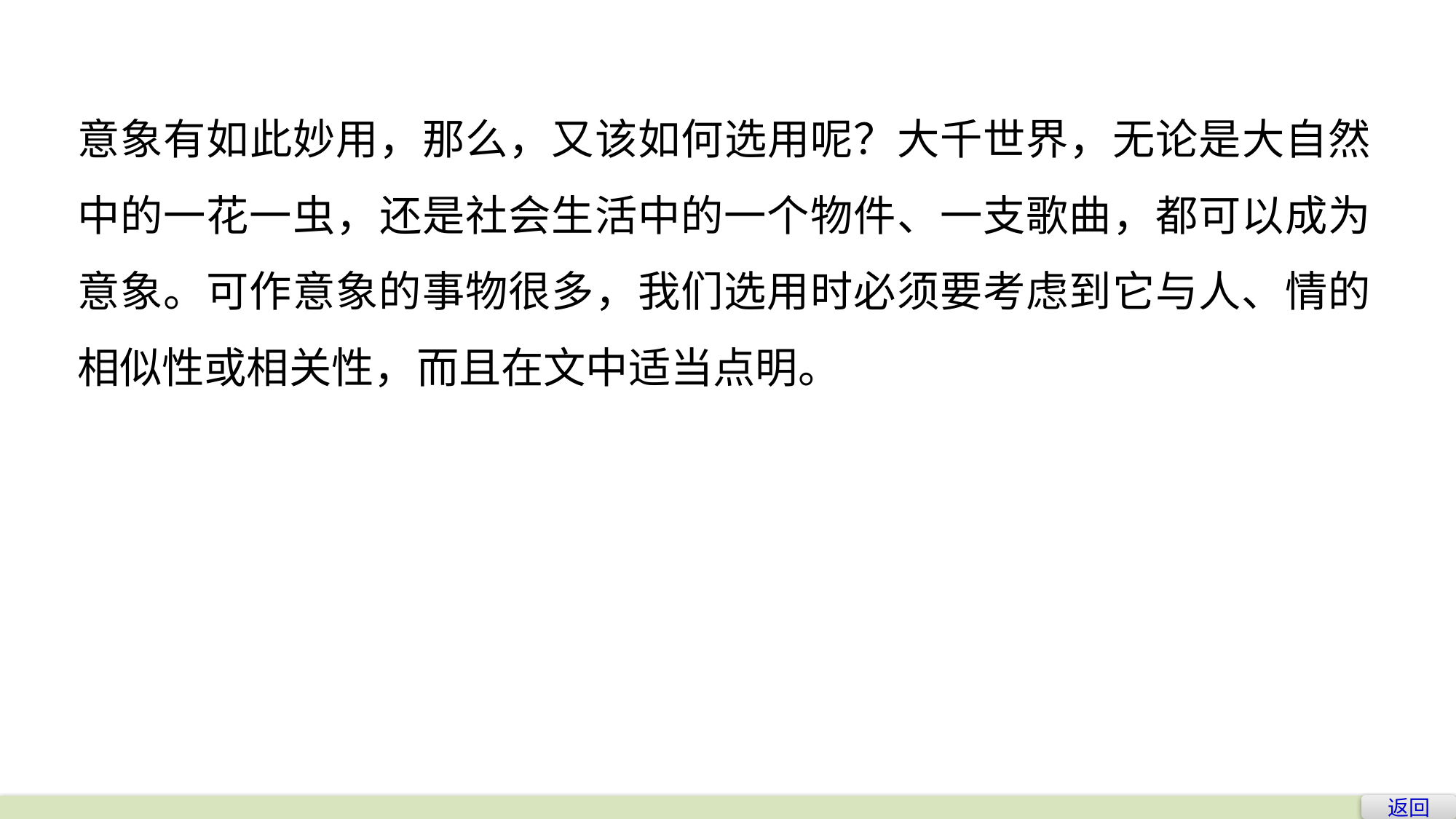

意象有如此妙用，那么，又该如何选用呢？大千世界，无论是大自然中的一花一虫，还是社会生活中的一个物件、一支歌曲，都可以成为意象。可作意象的事物很多，我们选用时必须要考虑到它与人、情的相似性或相关性，而且在文中适当点明。
返回